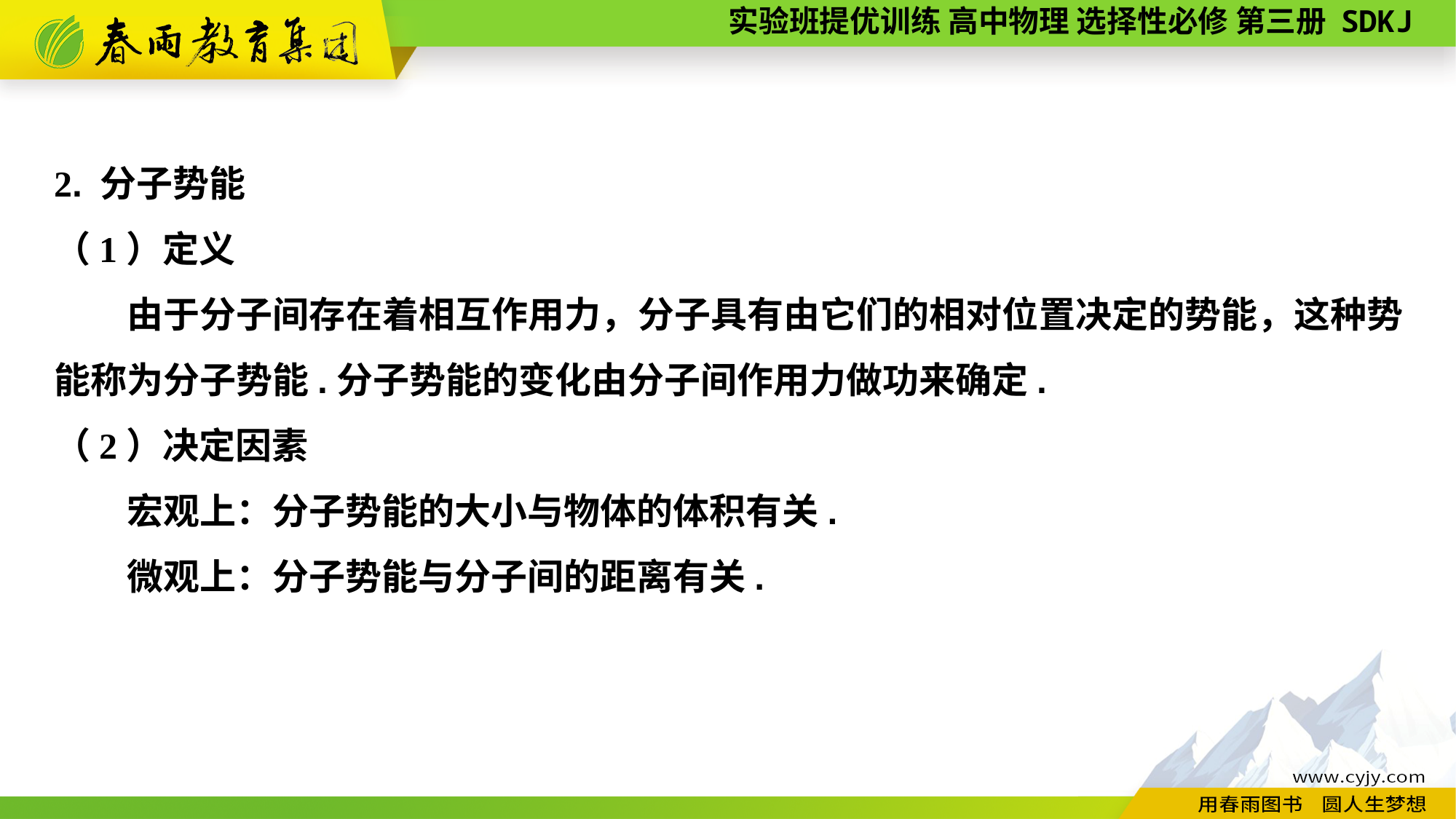

2. 分子势能
（1）定义
由于分子间存在着相互作用力，分子具有由它们的相对位置决定的势能，这种势能称为分子势能.分子势能的变化由分子间作用力做功来确定.
（2）决定因素
宏观上：分子势能的大小与物体的体积有关.
微观上：分子势能与分子间的距离有关.